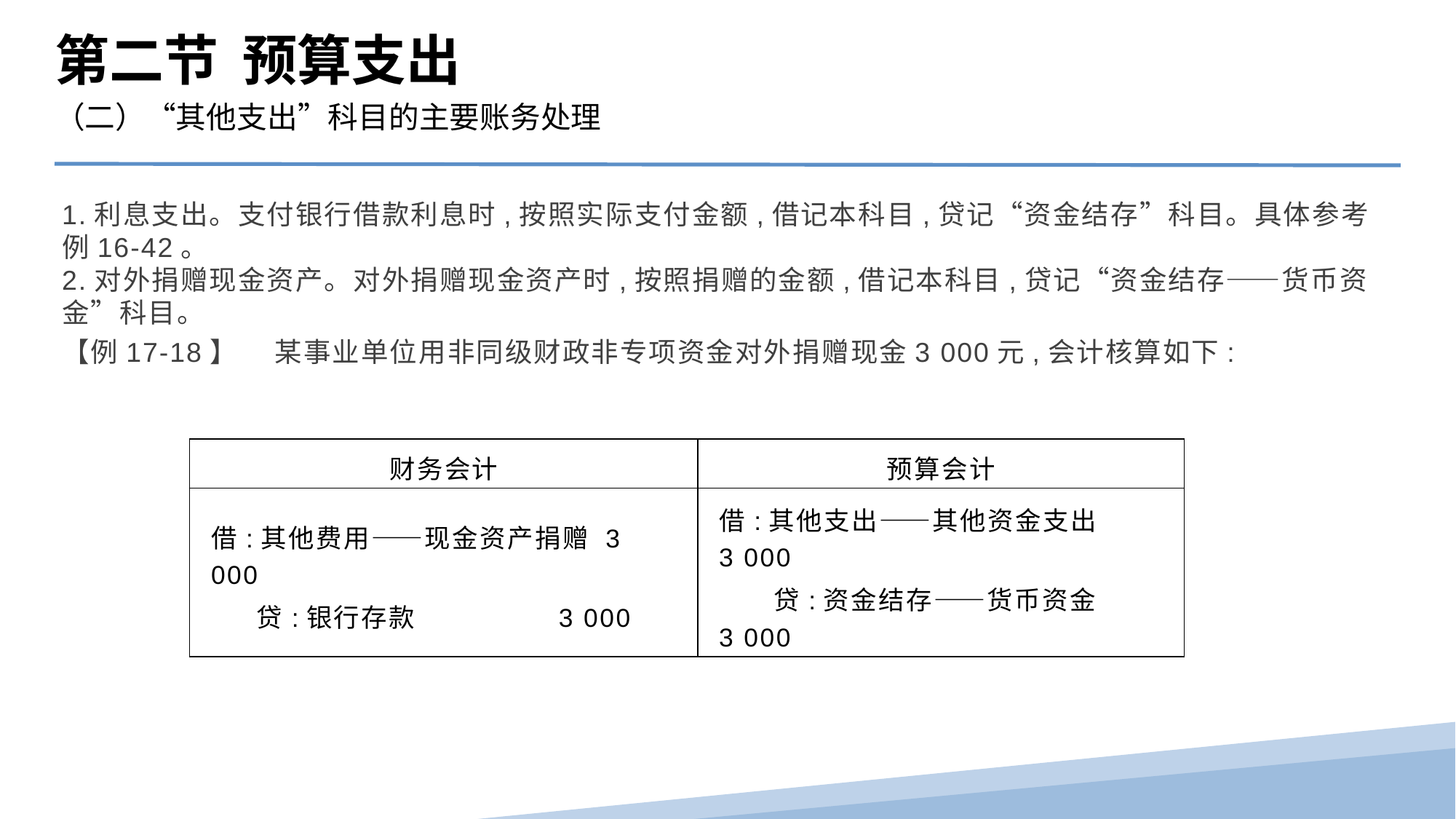

第二节  预算支出
（二）“其他支出”科目的主要账务处理
1.利息支出。支付银行借款利息时,按照实际支付金额,借记本科目,贷记“资金结存”科目。具体参考例16-42。
2.对外捐赠现金资产。对外捐赠现金资产时,按照捐赠的金额,借记本科目,贷记“资金结存——货币资金”科目。
【例17-18】　 某事业单位用非同级财政非专项资金对外捐赠现金3 000元,会计核算如下:
| 财务会计 | 预算会计 |
| --- | --- |
| 借:其他费用——现金资产捐赠 3 000 贷:银行存款 3 000 | 借:其他支出——其他资金支出 3 000 贷:资金结存——货币资金 3 000 |